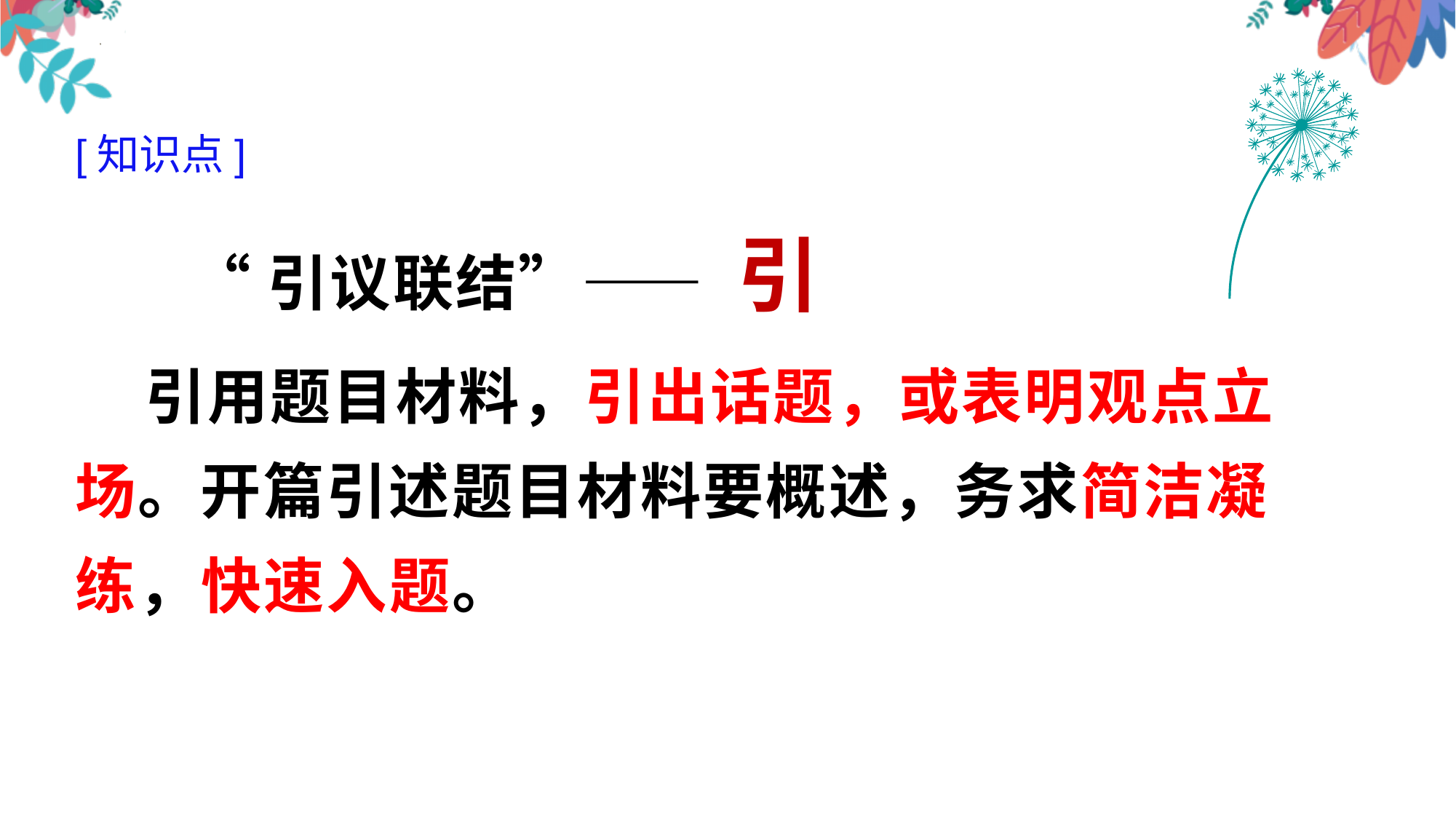

[知识点]
           “引议联结”——  引
     引用题目材料，引出话题，或表明观点立场。开篇引述题目材料要概述，务求简洁凝练，快速入题。